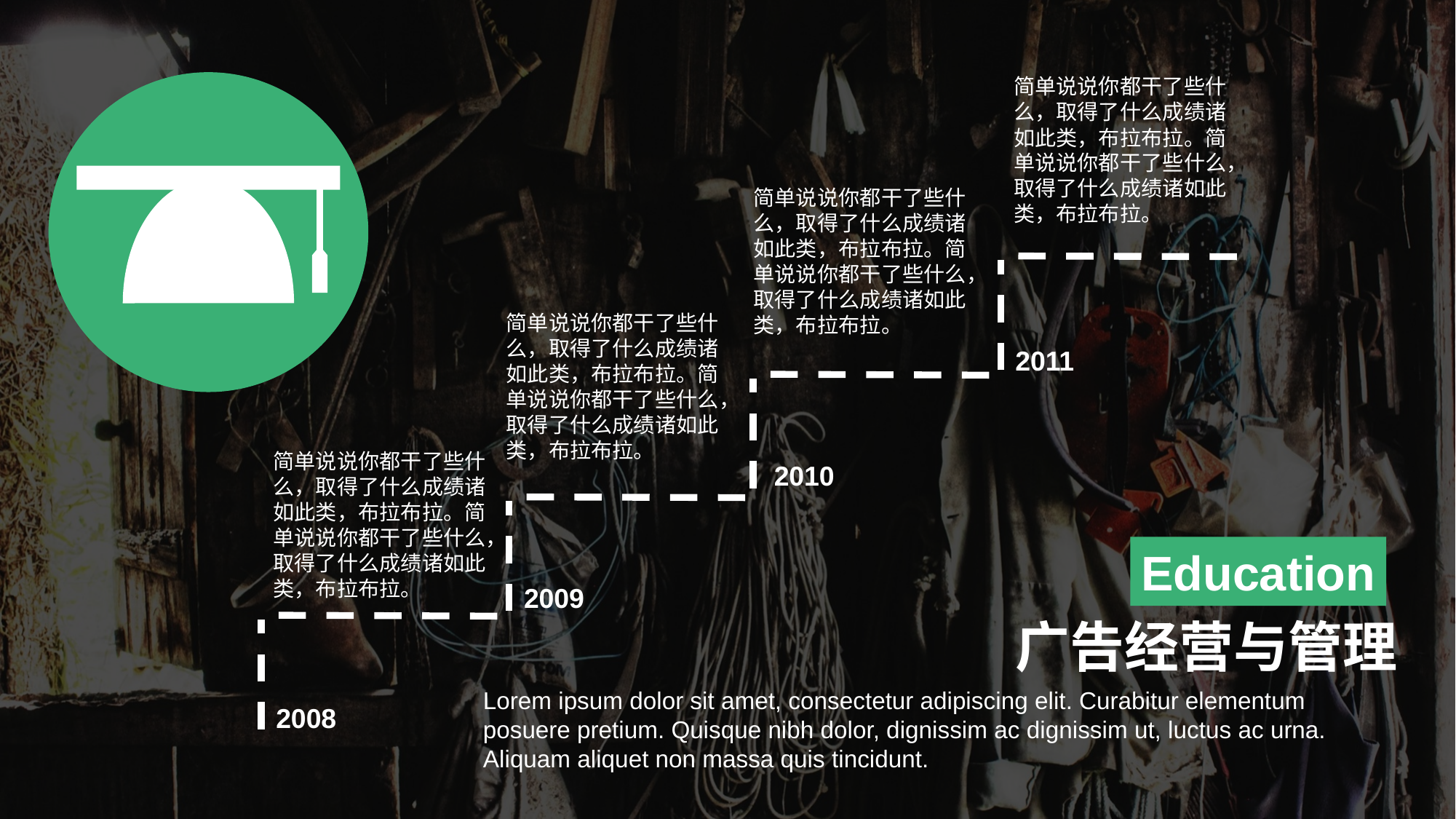

简单说说你都干了些什么，取得了什么成绩诸如此类，布拉布拉。简单说说你都干了些什么，取得了什么成绩诸如此类，布拉布拉。

简单说说你都干了些什么，取得了什么成绩诸如此类，布拉布拉。简单说说你都干了些什么，取得了什么成绩诸如此类，布拉布拉。
简单说说你都干了些什么，取得了什么成绩诸如此类，布拉布拉。简单说说你都干了些什么，取得了什么成绩诸如此类，布拉布拉。
2011
简单说说你都干了些什么，取得了什么成绩诸如此类，布拉布拉。简单说说你都干了些什么，取得了什么成绩诸如此类，布拉布拉。
2010
Education
2009
广告经营与管理
Lorem ipsum dolor sit amet, consectetur adipiscing elit. Curabitur elementum posuere pretium. Quisque nibh dolor, dignissim ac dignissim ut, luctus ac urna. Aliquam aliquet non massa quis tincidunt.
2008